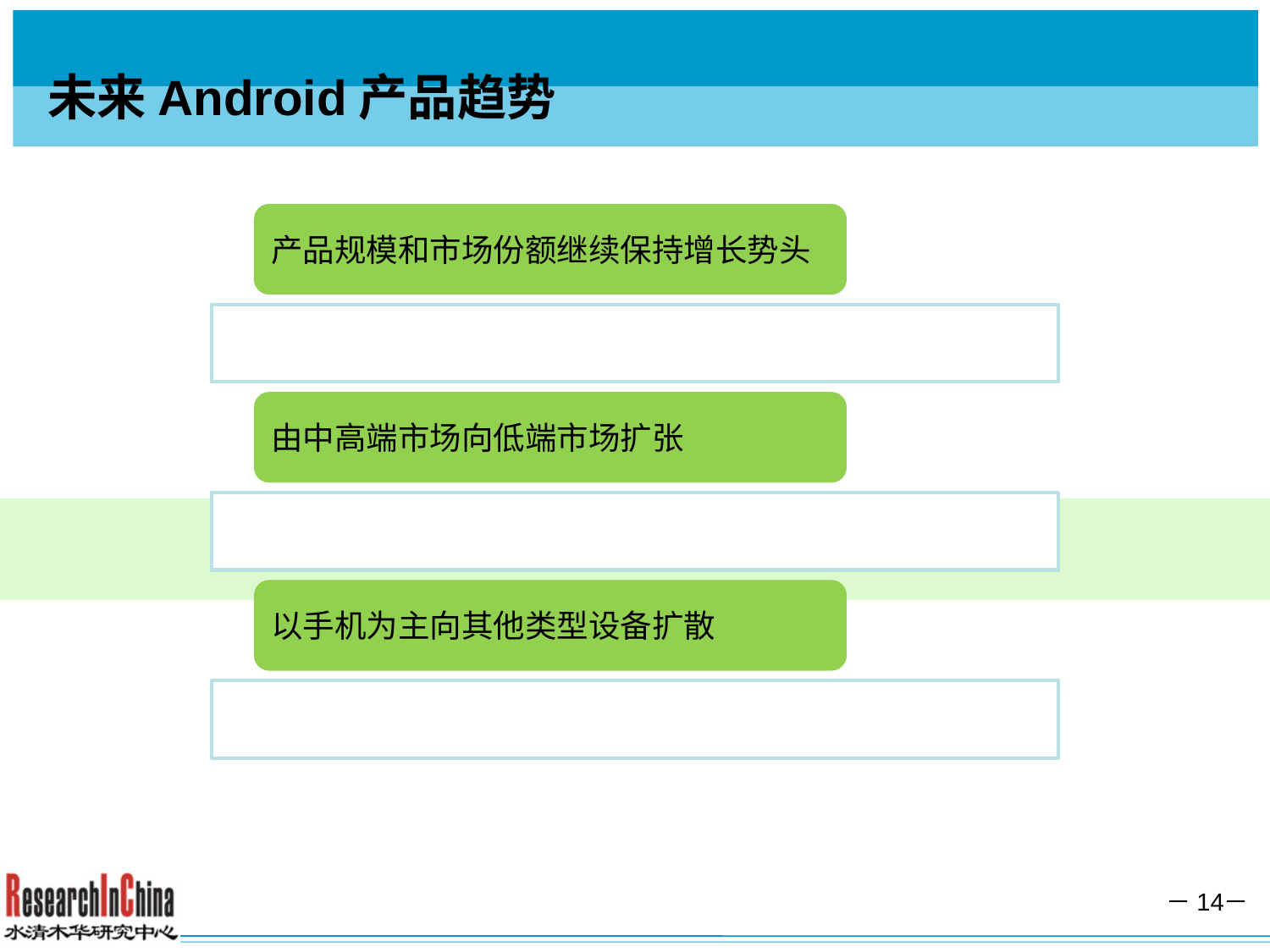

# 未来Android产品趋势
产品规模和市场份额继续保持增长势头
由中高端市场向低端市场扩张
以手机为主向其他类型设备扩散

－14－